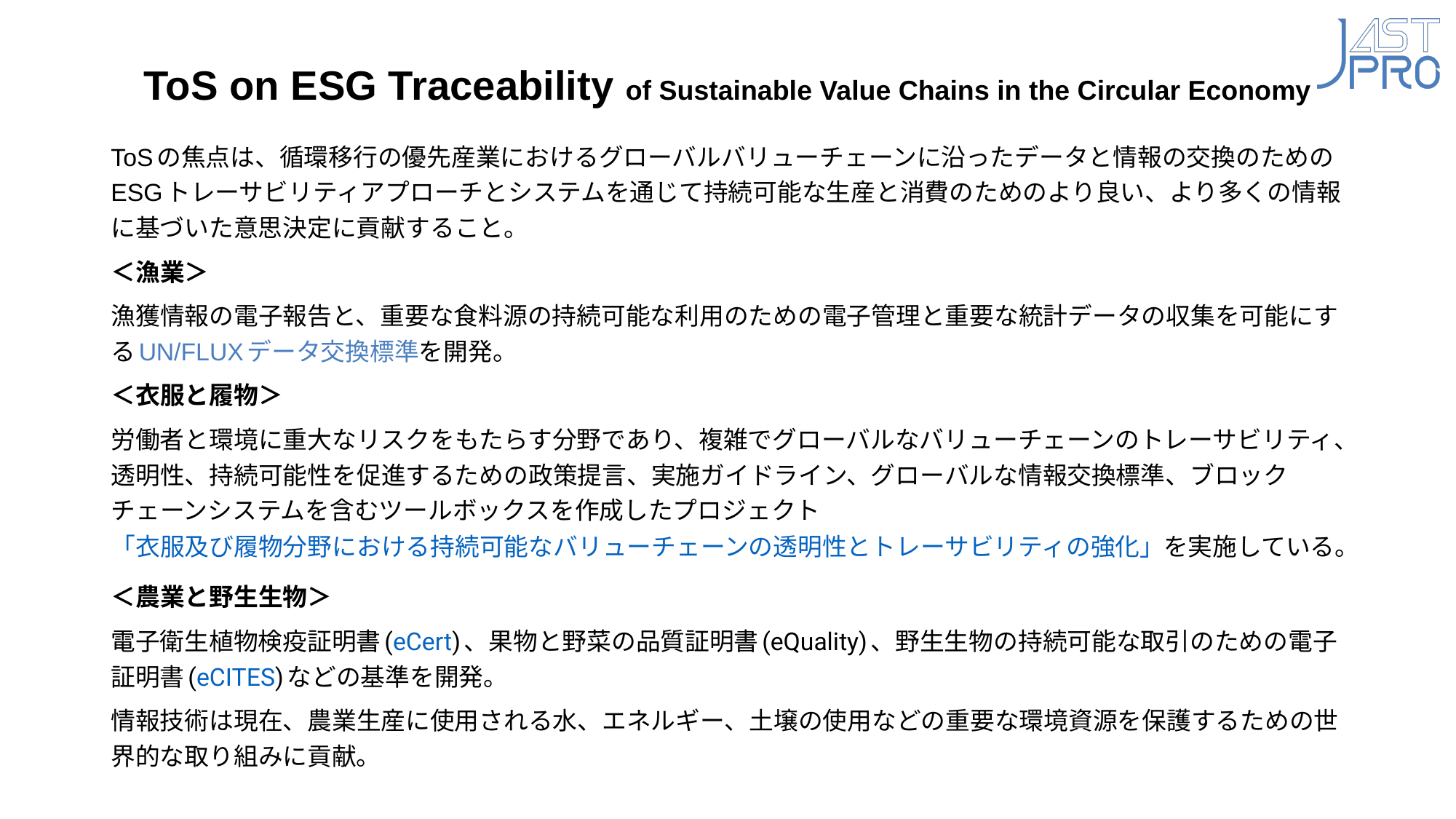

# ToS on ESG Traceability of Sustainable Value Chains in the Circular Economy
ToSの焦点は、循環移行の優先産業におけるグローバルバリューチェーンに沿ったデータと情報の交換のためのESGトレーサビリティアプローチとシステムを通じて持続可能な生産と消費のためのより良い、より多くの情報に基づいた意思決定に貢献すること。
＜漁業＞
漁獲情報の電子報告と、重要な食料源の持続可能な利用のための電子管理と重要な統計データの収集を可能にするUN/FLUXデータ交換標準を開発。
＜衣服と履物＞
労働者と環境に重大なリスクをもたらす分野であり、複雑でグローバルなバリューチェーンのトレーサビリティ、透明性、持続可能性を促進するための政策提言、実施ガイドライン、グローバルな情報交換標準、ブロックチェーンシステムを含むツールボックスを作成したプロジェクト「衣服及び履物分野における持続可能なバリューチェーンの透明性とトレーサビリティの強化」を実施している。
＜農業と野生生物＞
電子衛生植物検疫証明書(eCert)、果物と野菜の品質証明書(eQuality)、野生生物の持続可能な取引のための電子証明書(eCITES)などの基準を開発。
情報技術は現在、農業生産に使用される水、エネルギー、土壌の使用などの重要な環境資源を保護するための世界的な取り組みに貢献。